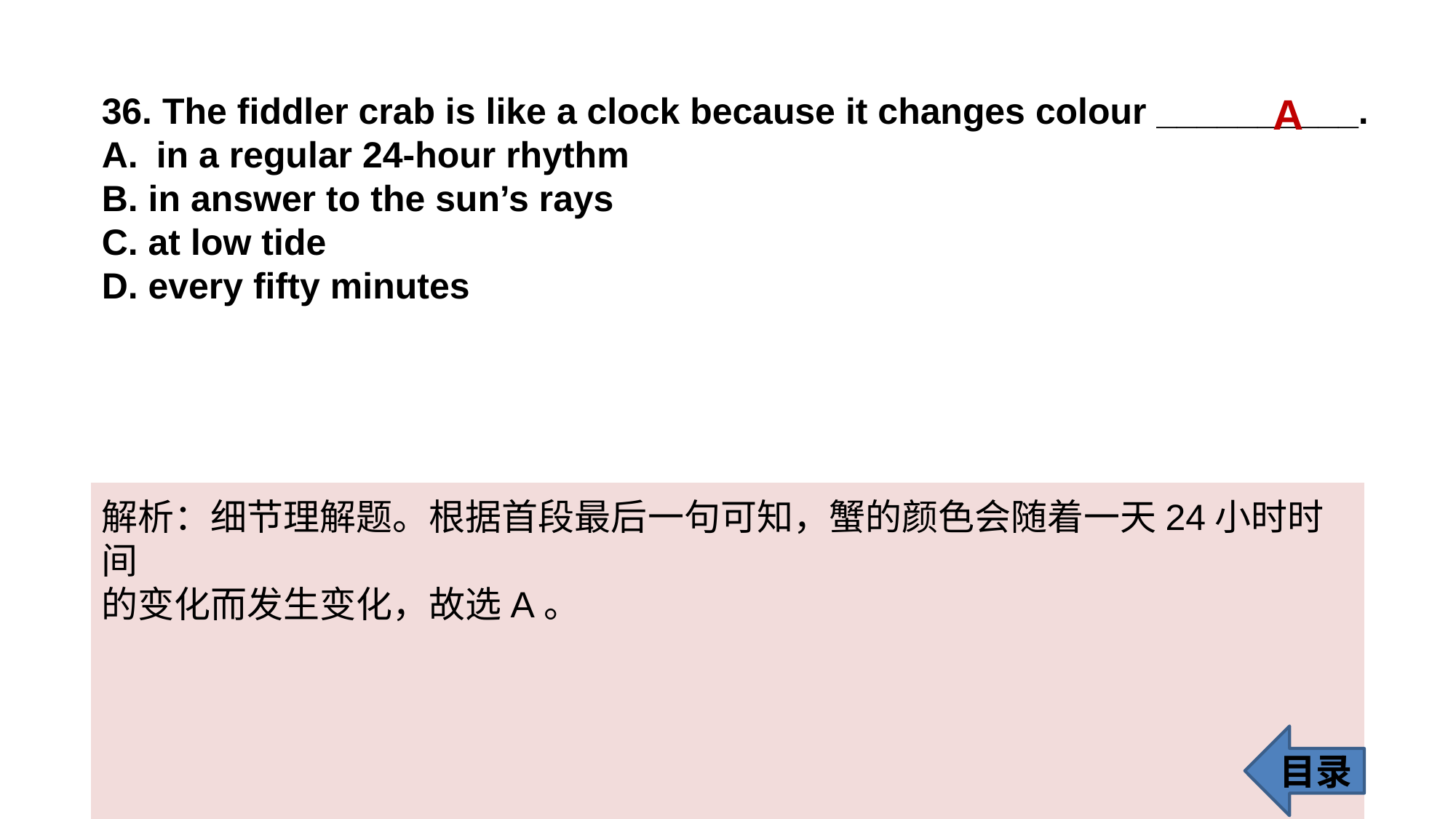

36. The fiddler crab is like a clock because it changes colour __________.
in a regular 24-hour rhythm
B. in answer to the sun’s rays
C. at low tide
D. every fifty minutes
A

解析：细节理解题。根据首段最后一句可知，蟹的颜色会随着一天24小时时间
的变化而发生变化，故选A。
目录
39